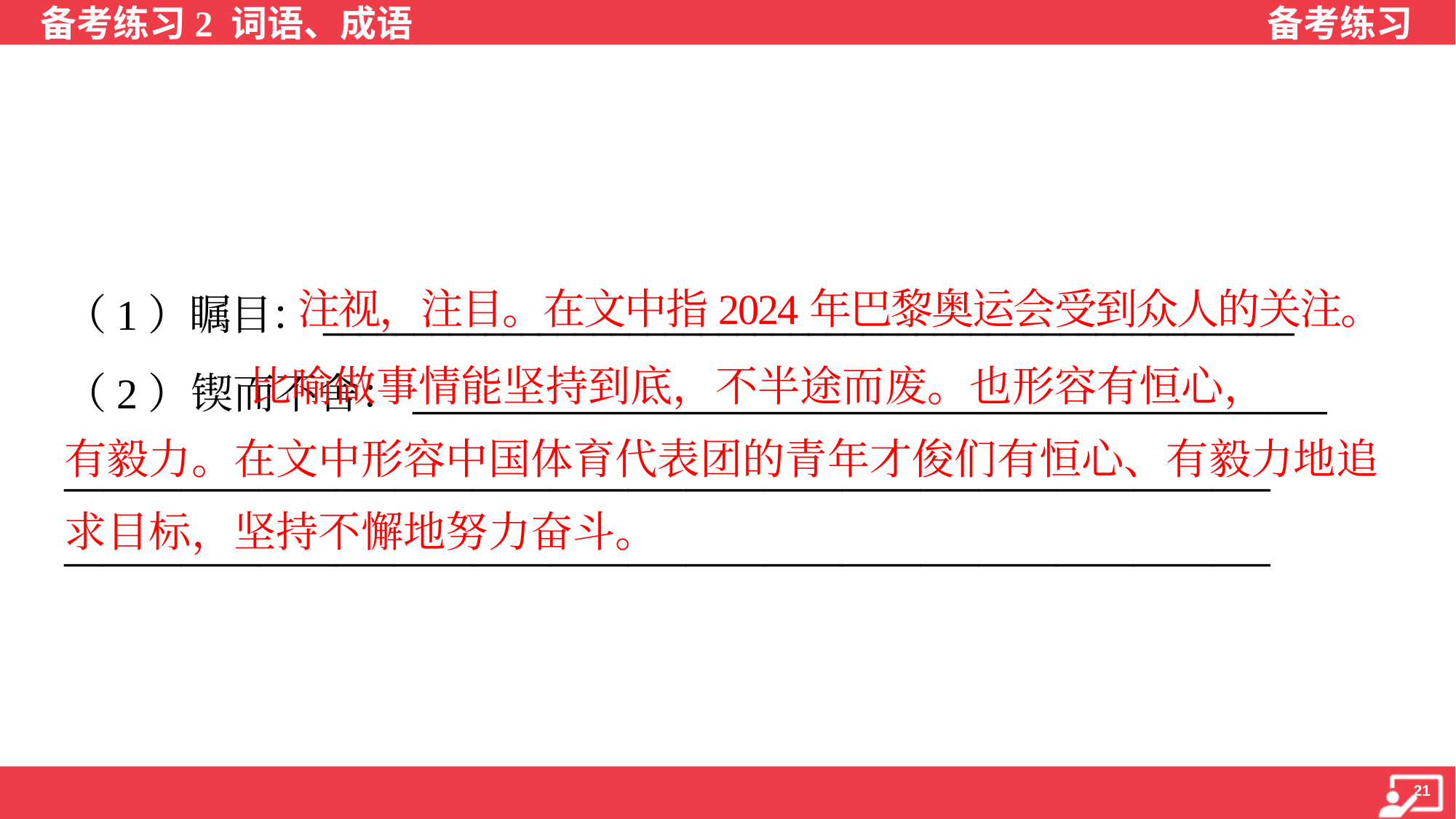

注视，注目。在文中指2024年巴黎奥运会受到众人的关注。
（1）瞩目：______________________________________________________
                比喻做事情能坚持到底，不半途而废。也形容有恒心，
有毅力。在文中形容中国体育代表团的青年才俊们有恒心、有毅力地追
求目标，坚持不懈地努力奋斗。
（2）锲而不舍：_______________________________________________
______________________________________________________________
______________________________________________________________